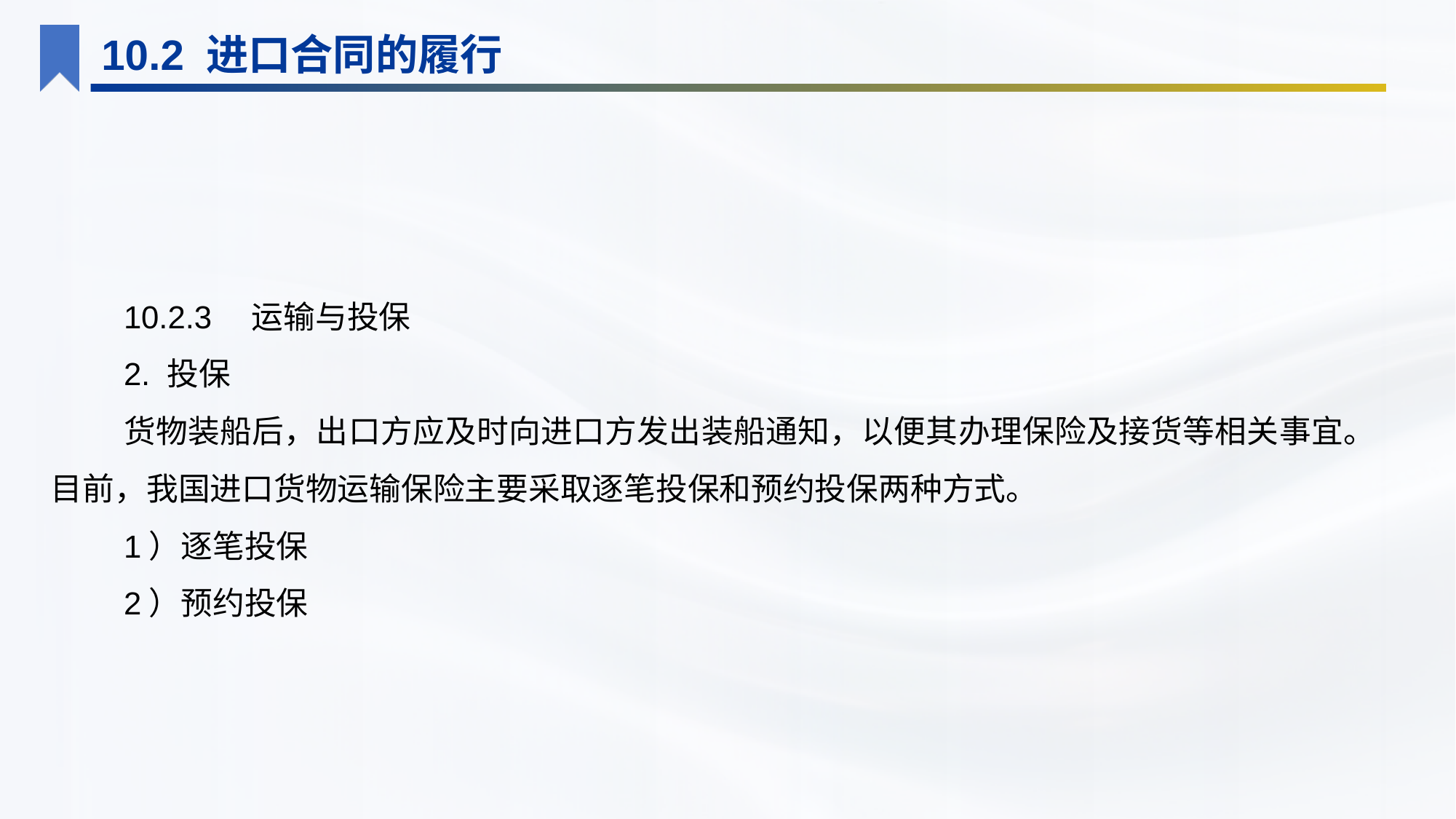

10.2 进口合同的履行
10.2.3　运输与投保
2. 投保
货物装船后，出口方应及时向进口方发出装船通知，以便其办理保险及接货等相关事宜。目前，我国进口货物运输保险主要采取逐笔投保和预约投保两种方式。
1）逐笔投保
2）预约投保